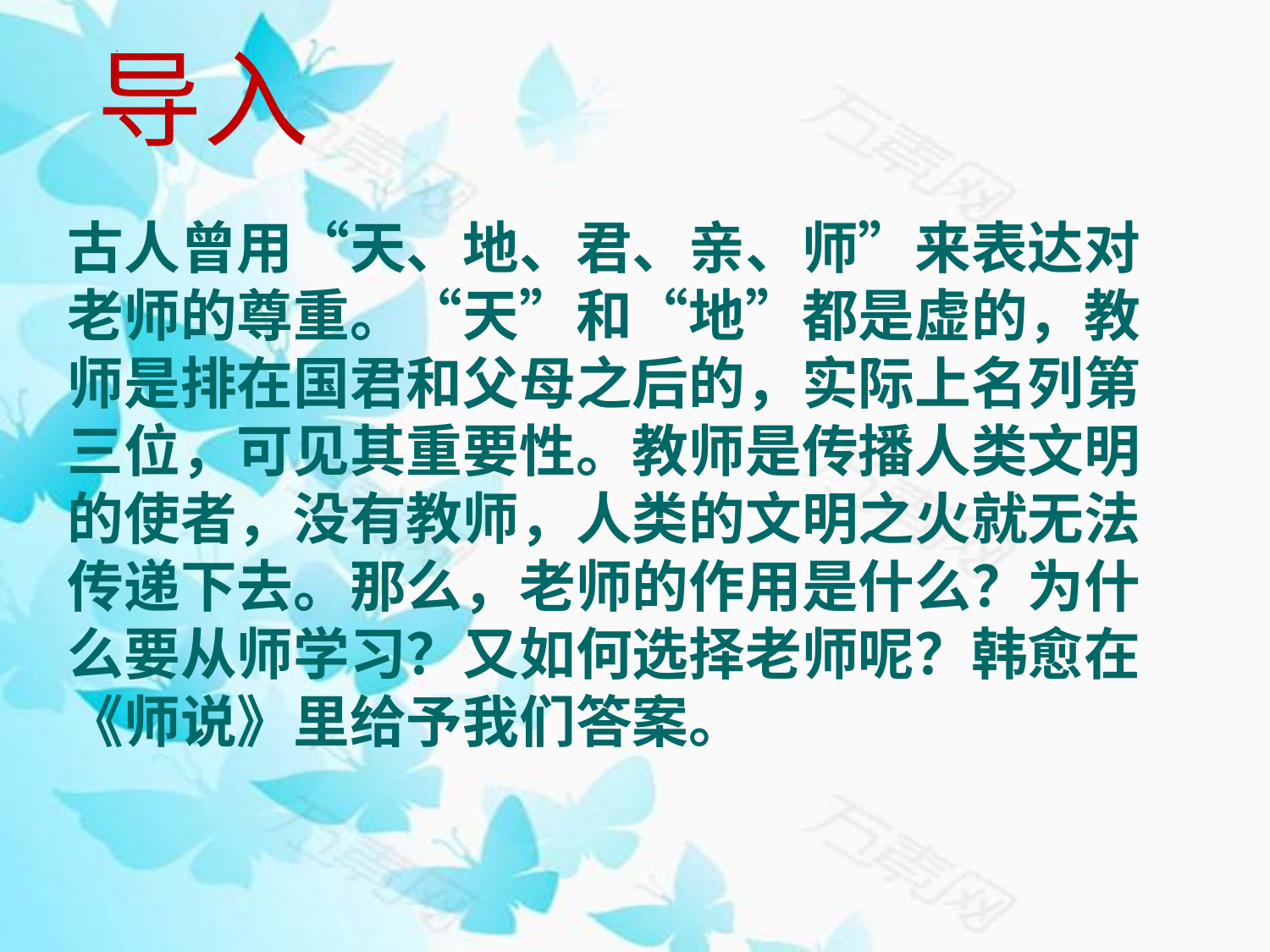

导入
古人曾用“天、地、君、亲、师”来表达对老师的尊重。“天”和“地”都是虚的，教师是排在国君和父母之后的，实际上名列第三位，可见其重要性。教师是传播人类文明的使者，没有教师，人类的文明之火就无法传递下去。那么，老师的作用是什么？为什么要从师学习？又如何选择老师呢？韩愈在《师说》里给予我们答案。